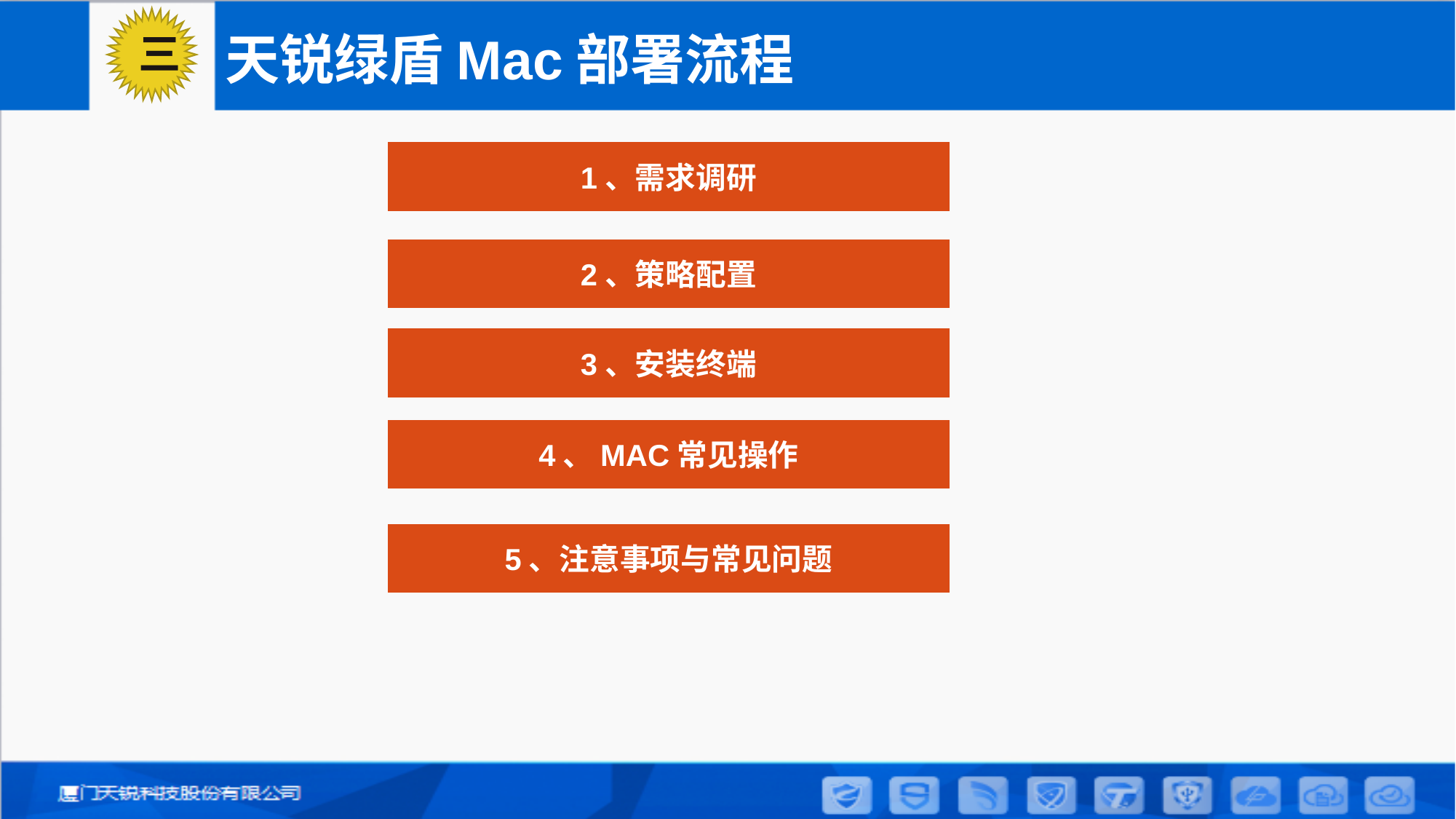

# 天锐绿盾Mac部署流程

三
1、需求调研
2、策略配置
3、安装终端
4、MAC常见操作
5、注意事项与常见问题